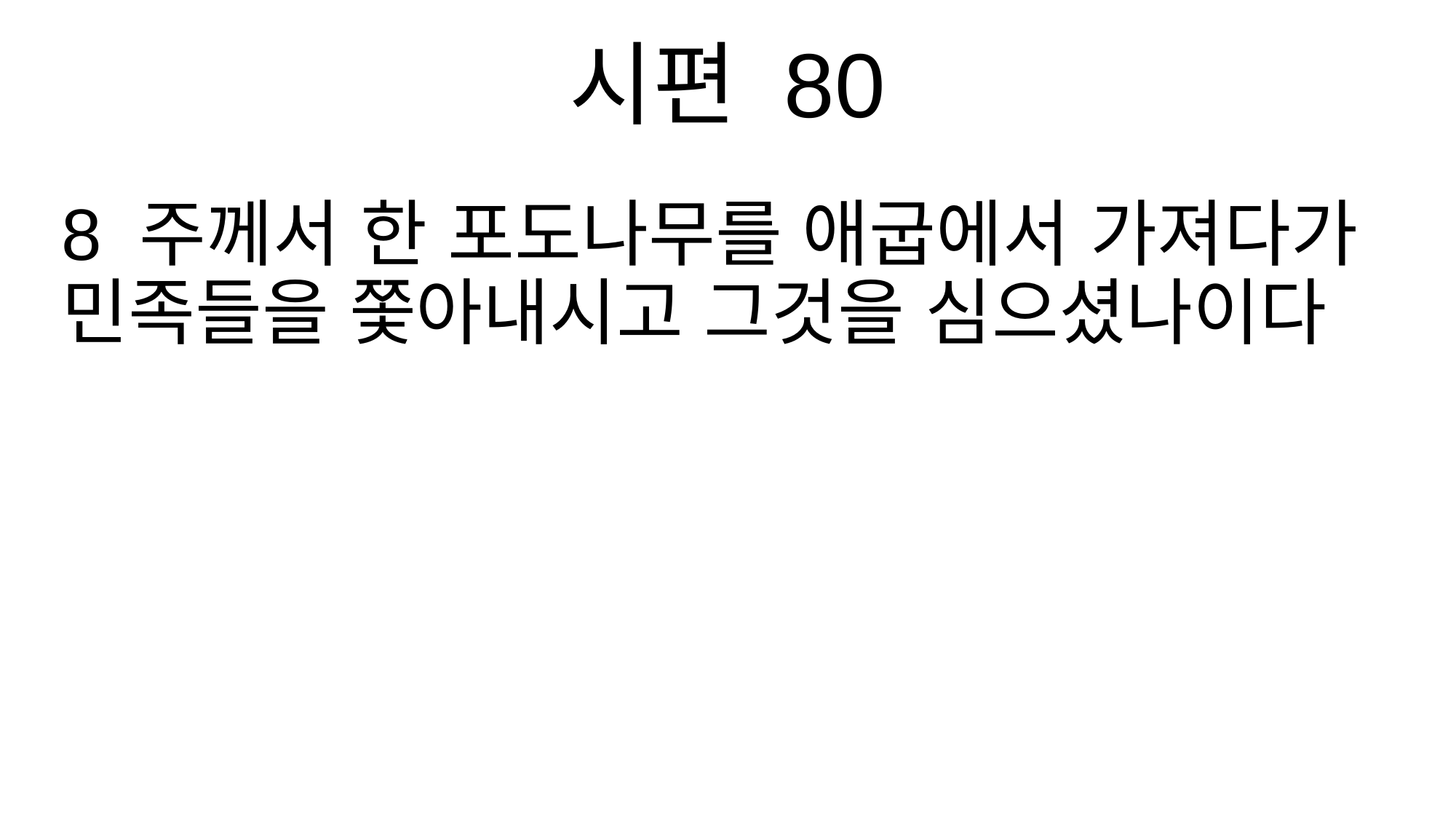

시편 80
8 주께서 한 포도나무를 애굽에서 가져다가 민족들을 쫓아내시고 그것을 심으셨나이다